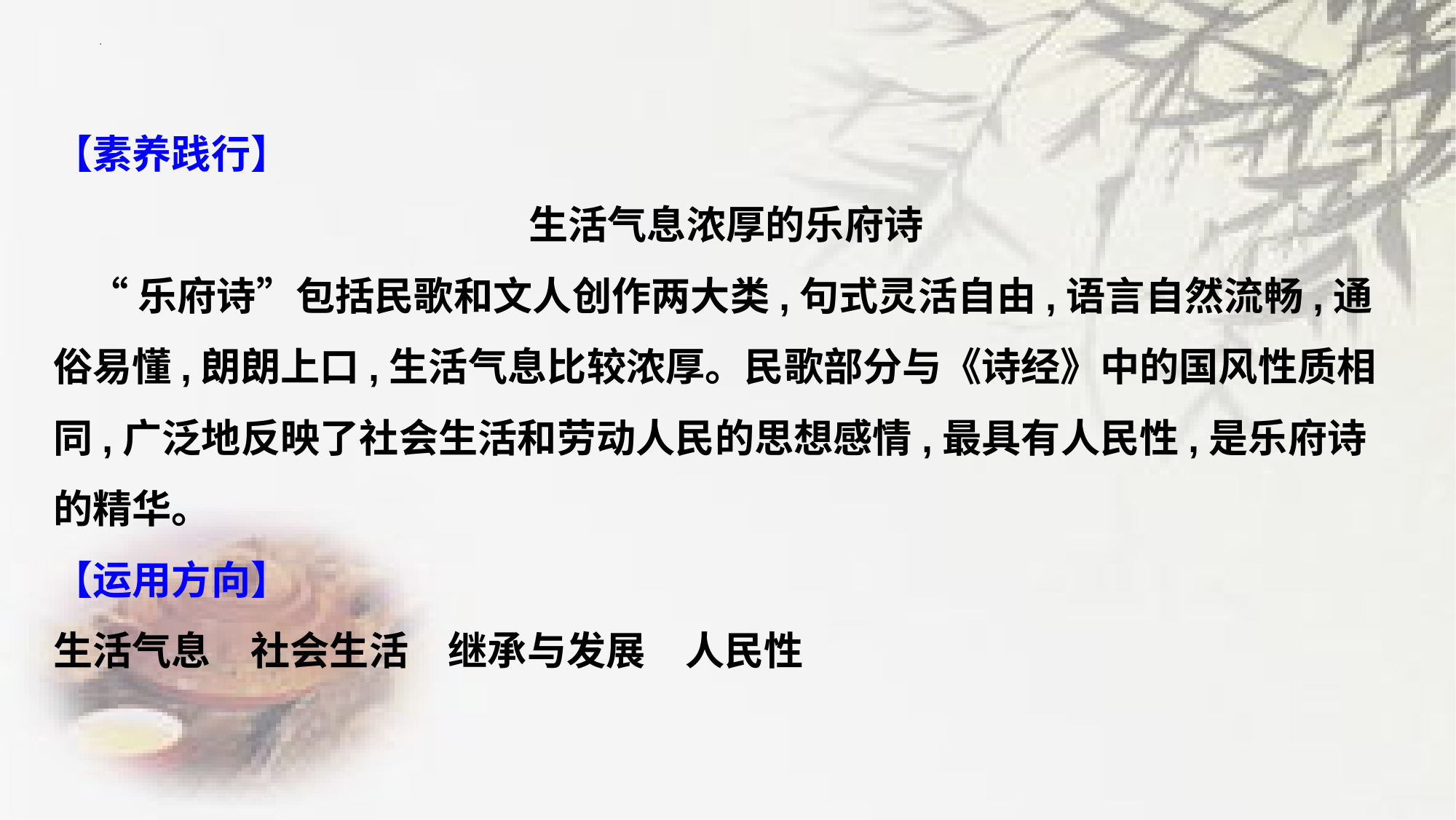

【素养践行】
生活气息浓厚的乐府诗
    “乐府诗”包括民歌和文人创作两大类,句式灵活自由,语言自然流畅,通俗易懂,朗朗上口,生活气息比较浓厚。民歌部分与《诗经》中的国风性质相同,广泛地反映了社会生活和劳动人民的思想感情,最具有人民性,是乐府诗的精华。
【运用方向】
生活气息　社会生活　继承与发展　人民性